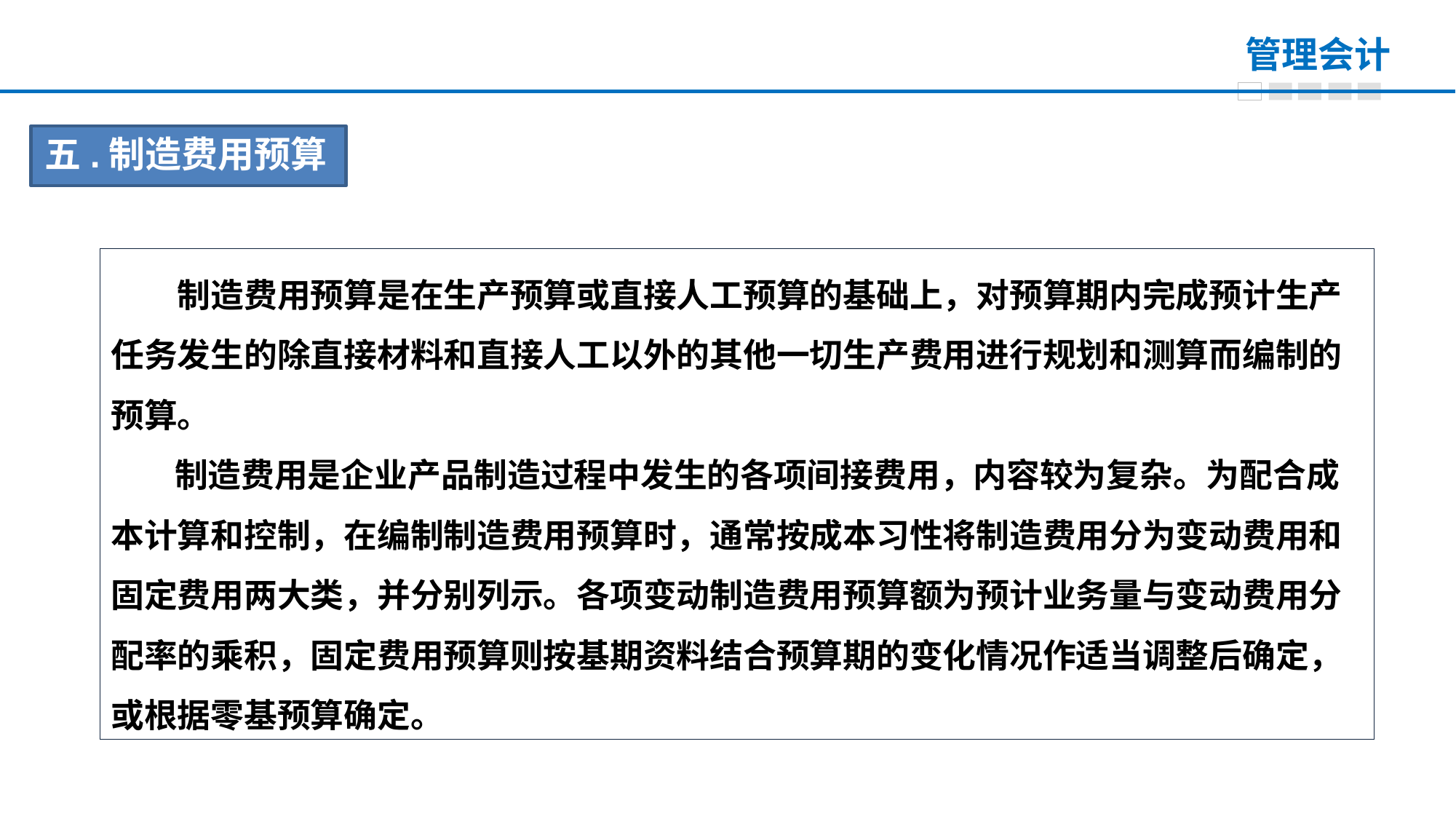

五.制造费用预算

　　制造费用预算是在生产预算或直接人工预算的基础上，对预算期内完成预计生产任务发生的除直接材料和直接人工以外的其他一切生产费用进行规划和测算而编制的预算。
    　制造费用是企业产品制造过程中发生的各项间接费用，内容较为复杂。为配合成本计算和控制，在编制制造费用预算时，通常按成本习性将制造费用分为变动费用和固定费用两大类，并分别列示。各项变动制造费用预算额为预计业务量与变动费用分配率的乘积，固定费用预算则按基期资料结合预算期的变化情况作适当调整后确定，或根据零基预算确定。